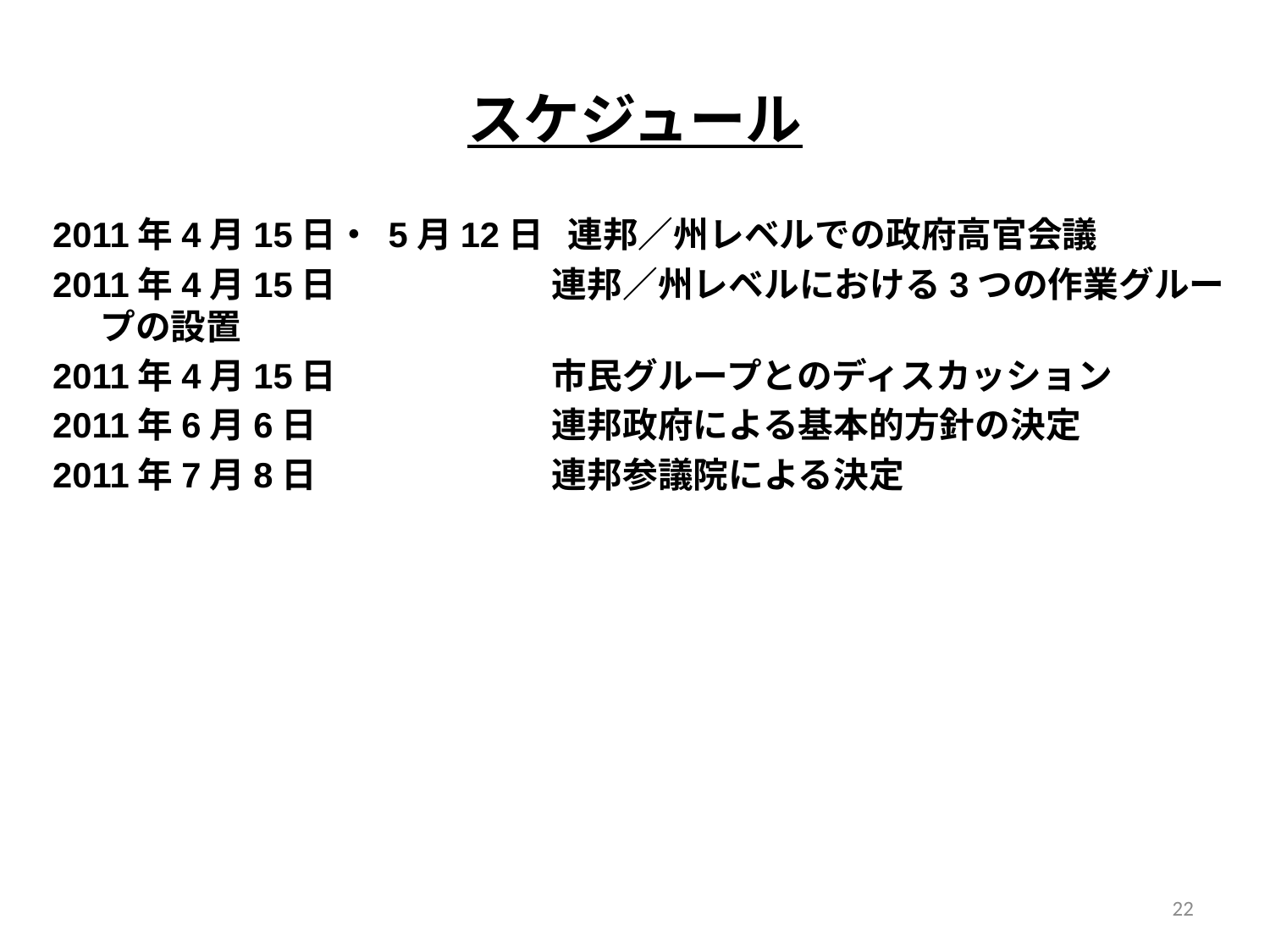

# スケジュール
2011年4月15日・ 5月12日   連邦／州レベルでの政府高官会議
2011年4月15日 		　　連邦／州レベルにおける3つの作業グループの設置
2011年4月15日		　　市民グループとのディスカッション
2011年6月6日 		　　連邦政府による基本的方針の決定
2011年7月8日		　　連邦参議院による決定
22